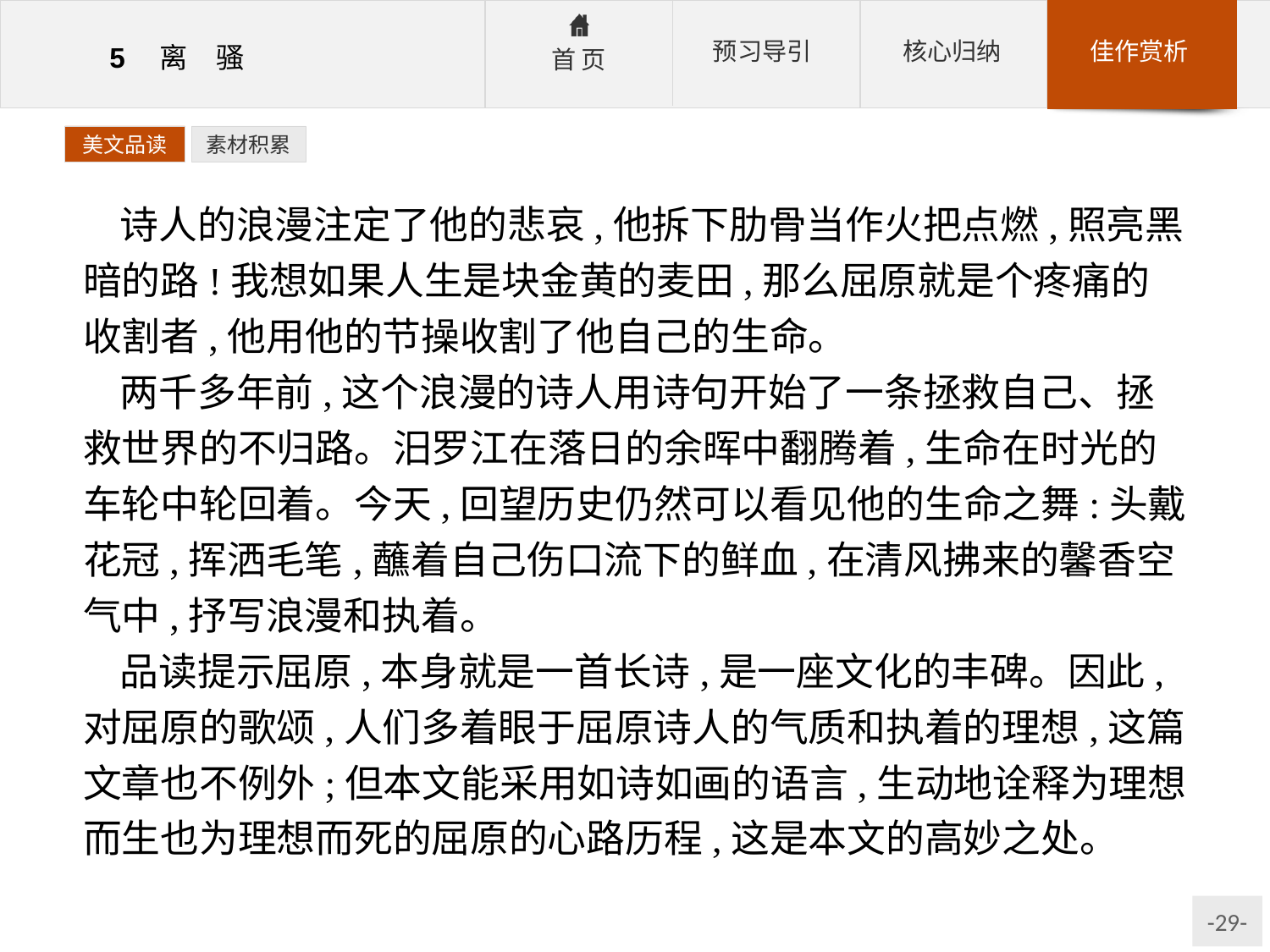

美文品读
素材积累
诗人的浪漫注定了他的悲哀,他拆下肋骨当作火把点燃,照亮黑暗的路!我想如果人生是块金黄的麦田,那么屈原就是个疼痛的收割者,他用他的节操收割了他自己的生命。
两千多年前,这个浪漫的诗人用诗句开始了一条拯救自己、拯救世界的不归路。汨罗江在落日的余晖中翻腾着,生命在时光的车轮中轮回着。今天,回望历史仍然可以看见他的生命之舞:头戴花冠,挥洒毛笔,蘸着自己伤口流下的鲜血,在清风拂来的馨香空气中,抒写浪漫和执着。
品读提示屈原,本身就是一首长诗,是一座文化的丰碑。因此,对屈原的歌颂,人们多着眼于屈原诗人的气质和执着的理想,这篇文章也不例外;但本文能采用如诗如画的语言,生动地诠释为理想而生也为理想而死的屈原的心路历程,这是本文的高妙之处。